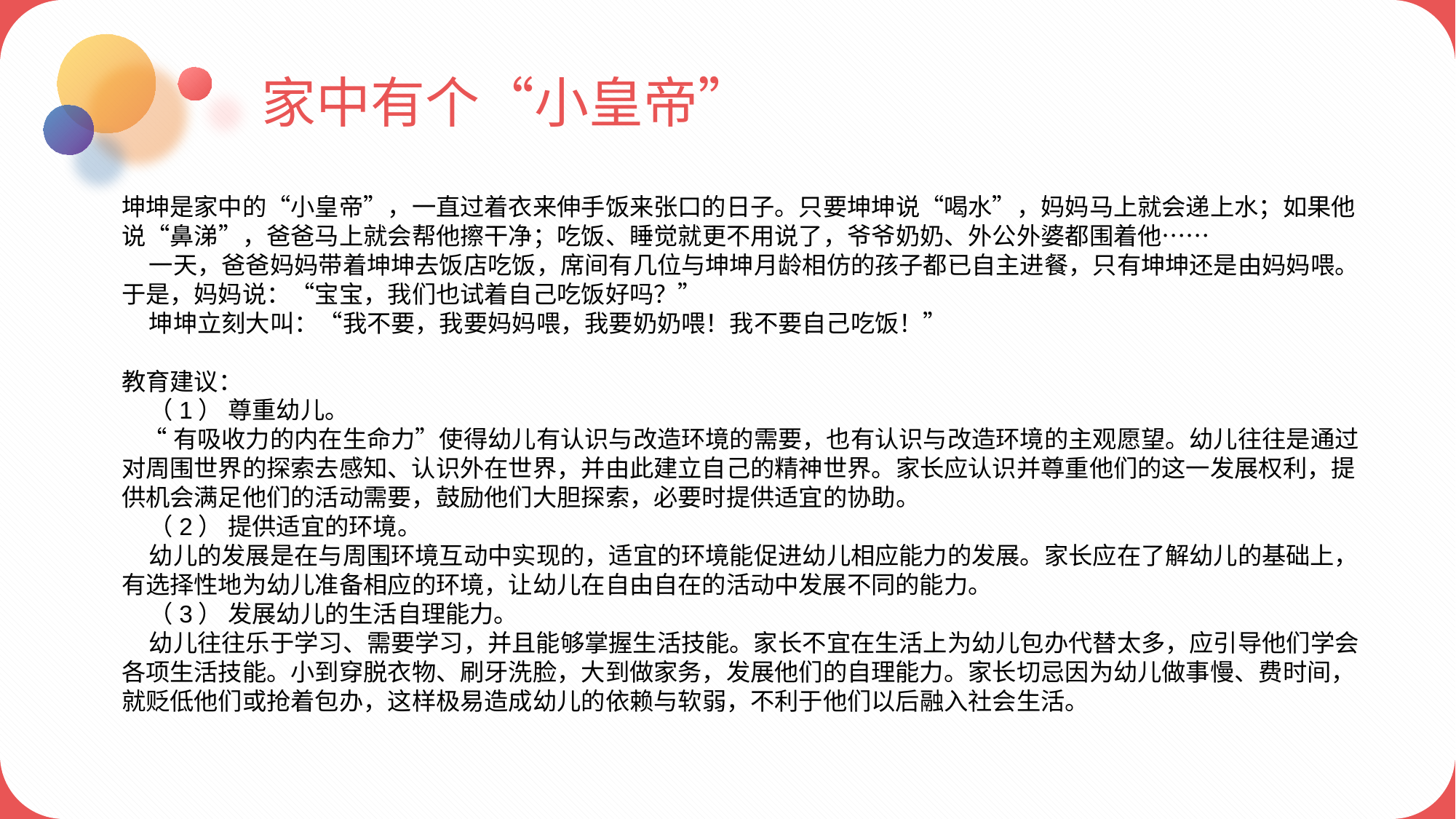

家中有个“小皇帝”
坤坤是家中的“小皇帝”，一直过着衣来伸手饭来张口的日子。只要坤坤说“喝水”，妈妈马上就会递上水；如果他说“鼻涕”，爸爸马上就会帮他擦干净；吃饭、睡觉就更不用说了，爷爷奶奶、外公外婆都围着他……
    一天，爸爸妈妈带着坤坤去饭店吃饭，席间有几位与坤坤月龄相仿的孩子都已自主进餐，只有坤坤还是由妈妈喂。于是，妈妈说：“宝宝，我们也试着自己吃饭好吗？”
    坤坤立刻大叫：“我不要，我要妈妈喂，我要奶奶喂！我不要自己吃饭！”

教育建议：
    （1） 尊重幼儿。
    “有吸收力的内在生命力”使得幼儿有认识与改造环境的需要，也有认识与改造环境的主观愿望。幼儿往往是通过对周围世界的探索去感知、认识外在世界，并由此建立自己的精神世界。家长应认识并尊重他们的这一发展权利，提供机会满足他们的活动需要，鼓励他们大胆探索，必要时提供适宜的协助。
    （2） 提供适宜的环境。
    幼儿的发展是在与周围环境互动中实现的，适宜的环境能促进幼儿相应能力的发展。家长应在了解幼儿的基础上，有选择性地为幼儿准备相应的环境，让幼儿在自由自在的活动中发展不同的能力。
    （3） 发展幼儿的生活自理能力。
    幼儿往往乐于学习、需要学习，并且能够掌握生活技能。家长不宜在生活上为幼儿包办代替太多，应引导他们学会各项生活技能。小到穿脱衣物、刷牙洗脸，大到做家务，发展他们的自理能力。家长切忌因为幼儿做事慢、费时间，就贬低他们或抢着包办，这样极易造成幼儿的依赖与软弱，不利于他们以后融入社会生活。